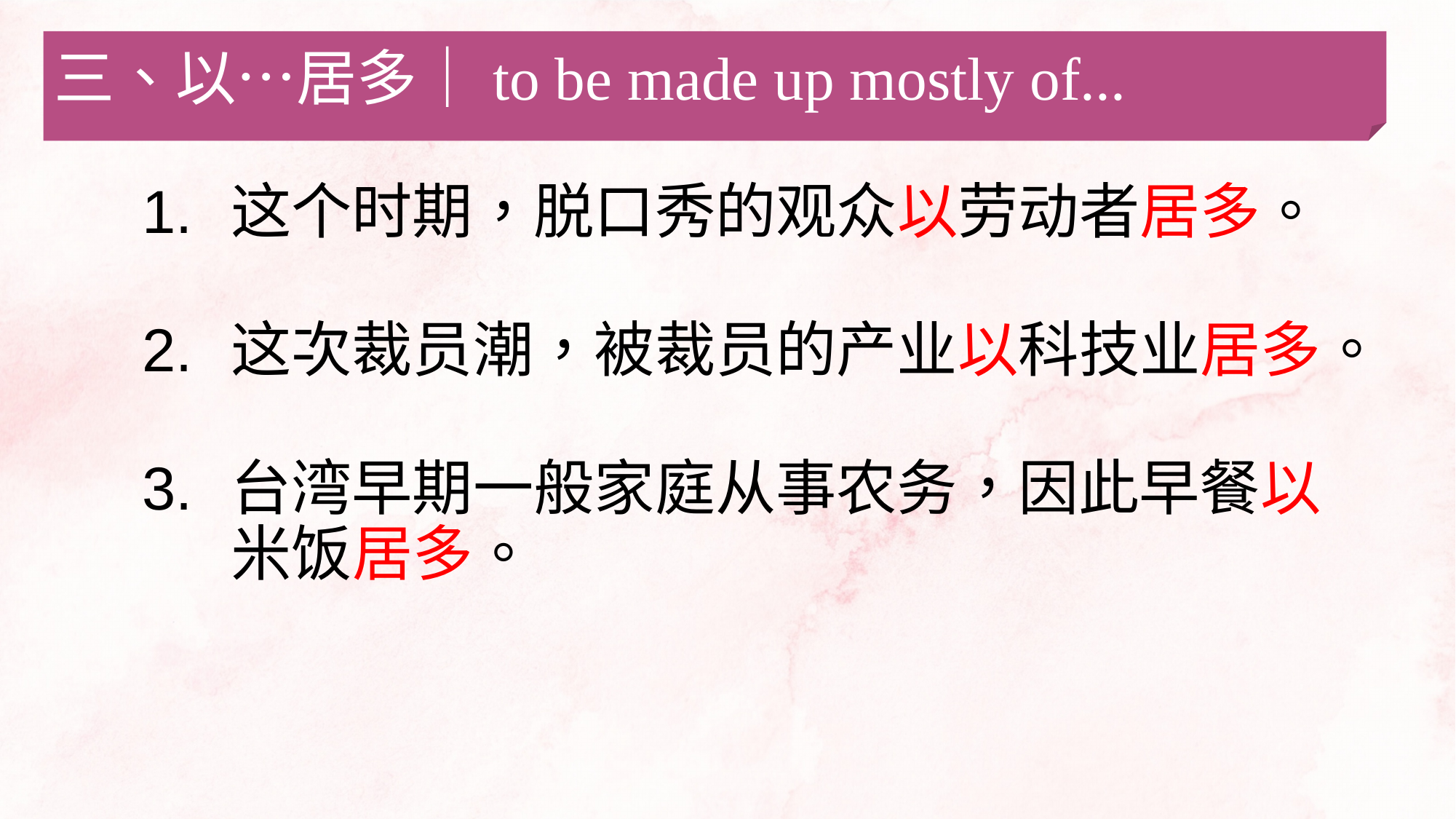

三、以…居多｜to be made up mostly of...
这个时期，脱口秀的观众以劳动者居多。
这次裁员潮，被裁员的产业以科技业居多。
台湾早期一般家庭从事农务，因此早餐以米饭居多。